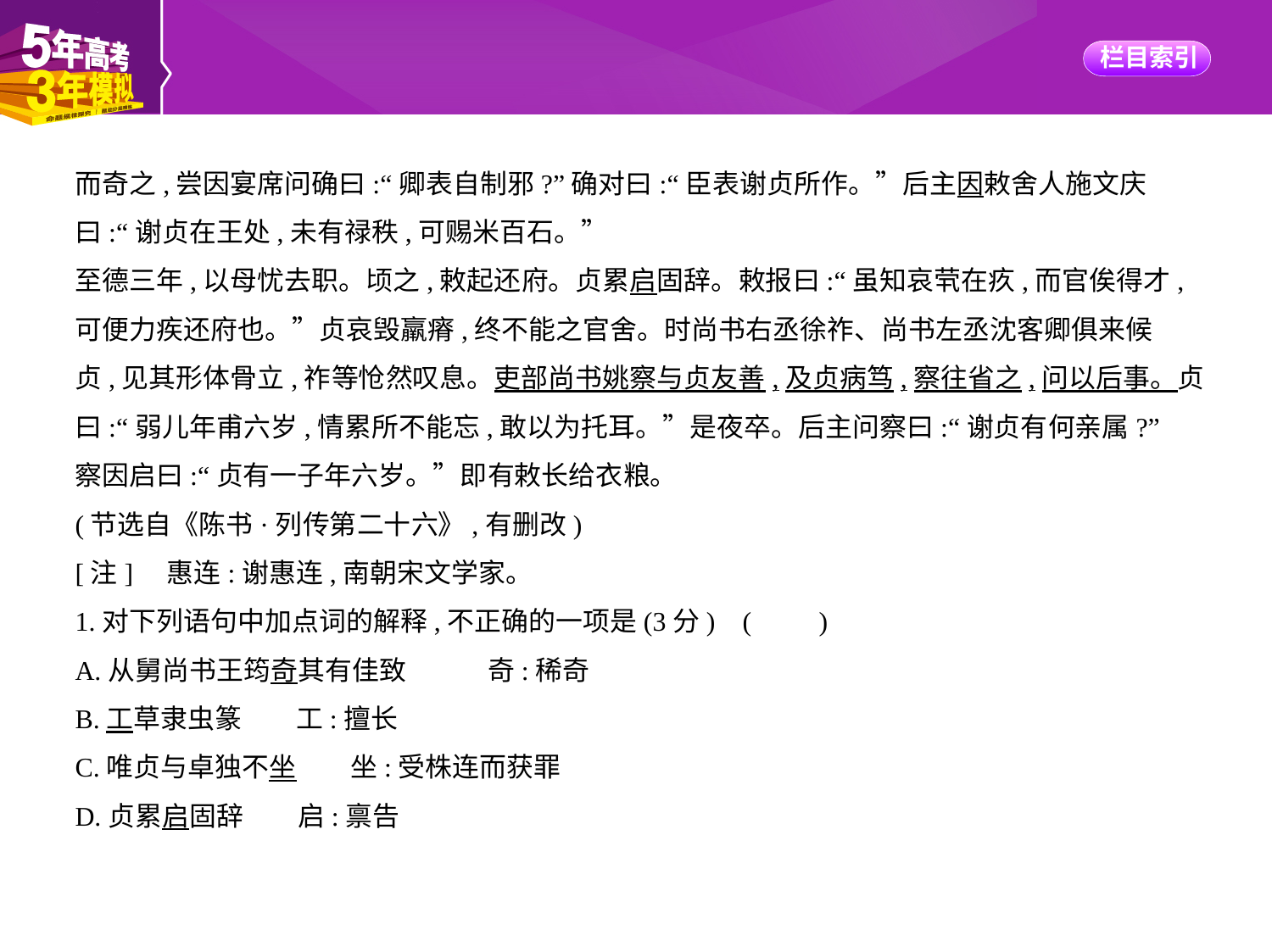

而奇之,尝因宴席问确曰:“卿表自制邪?”确对曰:“臣表谢贞所作。”后主因敕舍人施文庆
曰:“谢贞在王处,未有禄秩,可赐米百石。”
至德三年,以母忧去职。顷之,敕起还府。贞累启固辞。敕报曰:“虽知哀茕在疚,而官俟得才,
可便力疾还府也。”贞哀毁羸瘠,终不能之官舍。时尚书右丞徐祚、尚书左丞沈客卿俱来候
贞,见其形体骨立,祚等怆然叹息。吏部尚书姚察与贞友善,及贞病笃,察往省之,问以后事。贞
曰:“弱儿年甫六岁,情累所不能忘,敢以为托耳。”是夜卒。后主问察曰:“谢贞有何亲属?”
察因启曰:“贞有一子年六岁。”即有敕长给衣粮。
(节选自《陈书·列传第二十六》,有删改)
[注]    惠连:谢惠连,南朝宋文学家。
1.对下列语句中加点词的解释,不正确的一项是(3分) (　　)
A.从舅尚书王筠奇其有佳致　　　奇:稀奇
B.工草隶虫篆　　工:擅长
C.唯贞与卓独不坐　　坐:受株连而获罪
D.贞累启固辞　　启:禀告